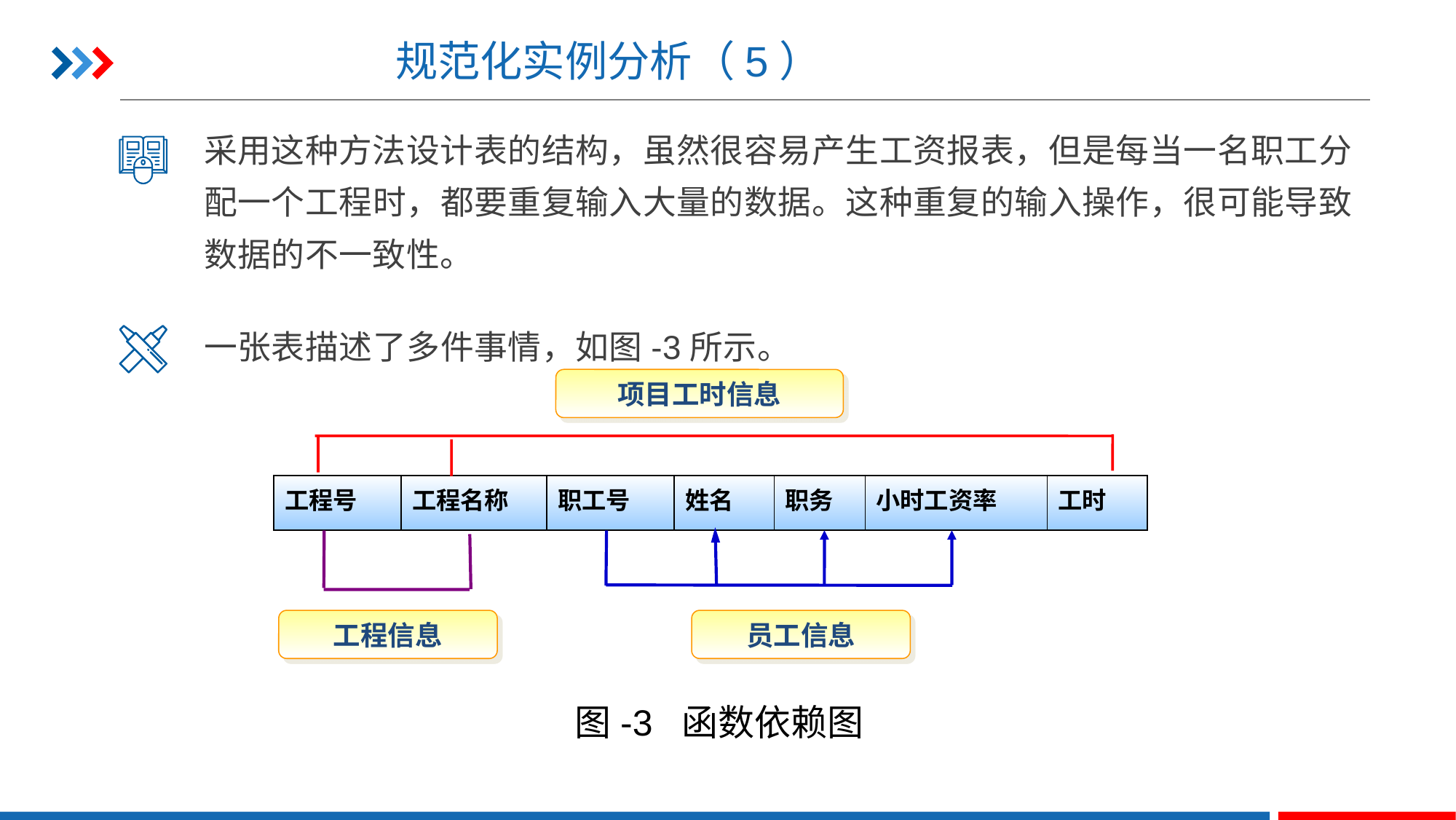

# 规范化实例分析（5）
采用这种方法设计表的结构，虽然很容易产生工资报表，但是每当一名职工分配一个工程时，都要重复输入大量的数据。这种重复的输入操作，很可能导致数据的不一致性。
一张表描述了多件事情，如图-3所示。

项目工时信息

| 工程号 | 工程名称 | 职工号 | 姓名 | 职务 | 小时工资率 | 工时 |
| --- | --- | --- | --- | --- | --- | --- |

工程信息
员工信息
图-3  函数依赖图